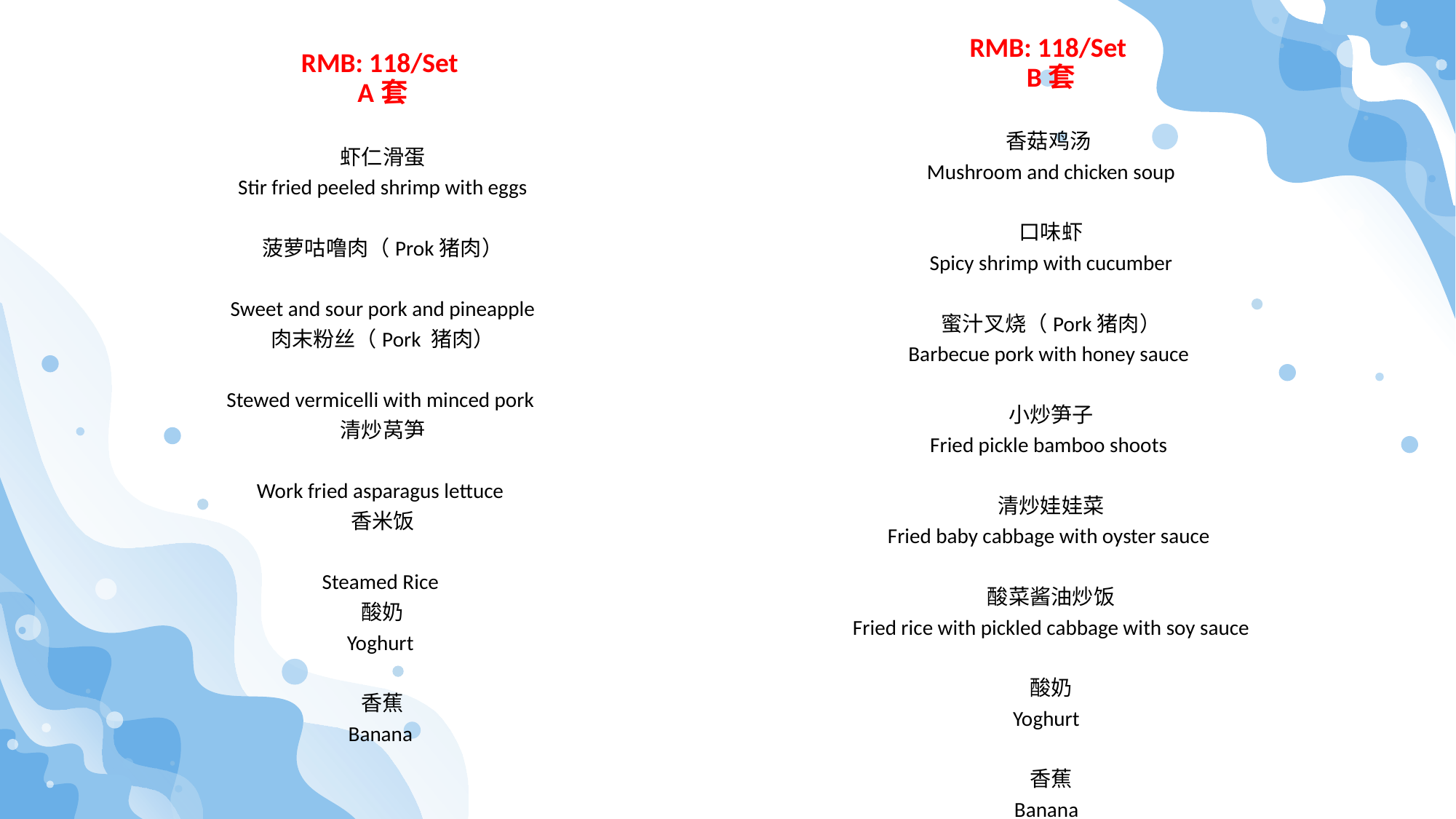

RMB: 118/Set
B套

香菇鸡汤
Mushroom and chicken soup

口味虾
Spicy shrimp with cucumber

蜜汁叉烧（Pork猪肉）
Barbecue pork with honey sauce

小炒笋子
Fried pickle bamboo shoots

清炒娃娃菜
Fried baby cabbage with oyster sauce

酸菜酱油炒饭
Fried rice with pickled cabbage with soy sauce

酸奶
Yoghurt

香蕉
Banana
RMB: 118/Set
A套

虾仁滑蛋
Stir fried peeled shrimp with eggs

菠萝咕噜肉（Prok猪肉）

Sweet and sour pork and pineapple
肉末粉丝（Pork 猪肉）

Stewed vermicelli with minced pork
清炒莴笋

Work fried asparagus lettuce
香米饭

Steamed Rice
酸奶
Yoghurt

香蕉
Banana